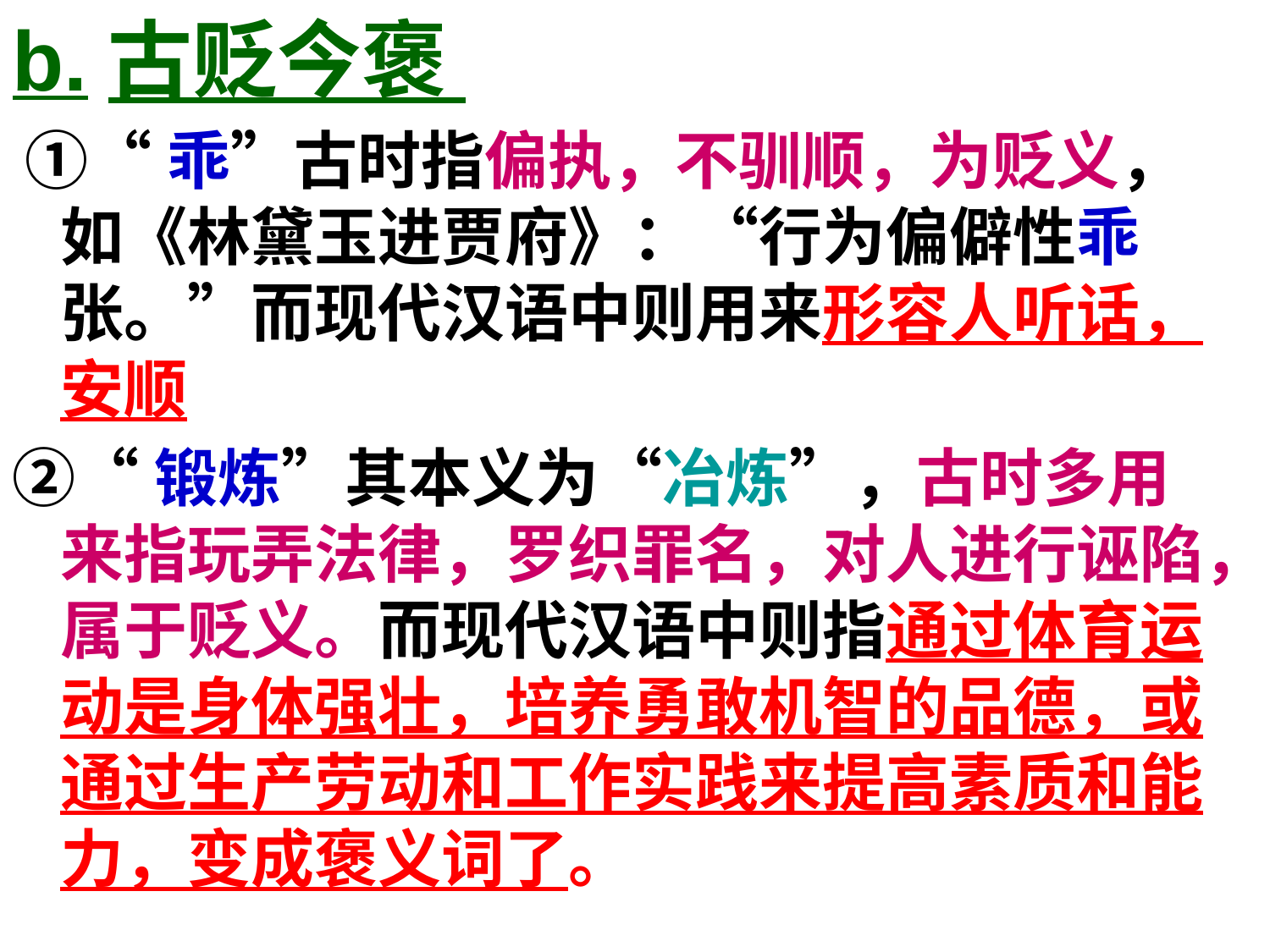

b.古贬今褒
 ①“乖”古时指偏执，不驯顺，为贬义，如《林黛玉进贾府》：“行为偏僻性乖张。”而现代汉语中则用来形容人听话，安顺
②“锻炼”其本义为“冶炼”，古时多用来指玩弄法律，罗织罪名，对人进行诬陷，属于贬义。而现代汉语中则指通过体育运动是身体强壮，培养勇敢机智的品德，或通过生产劳动和工作实践来提高素质和能力，变成褒义词了。